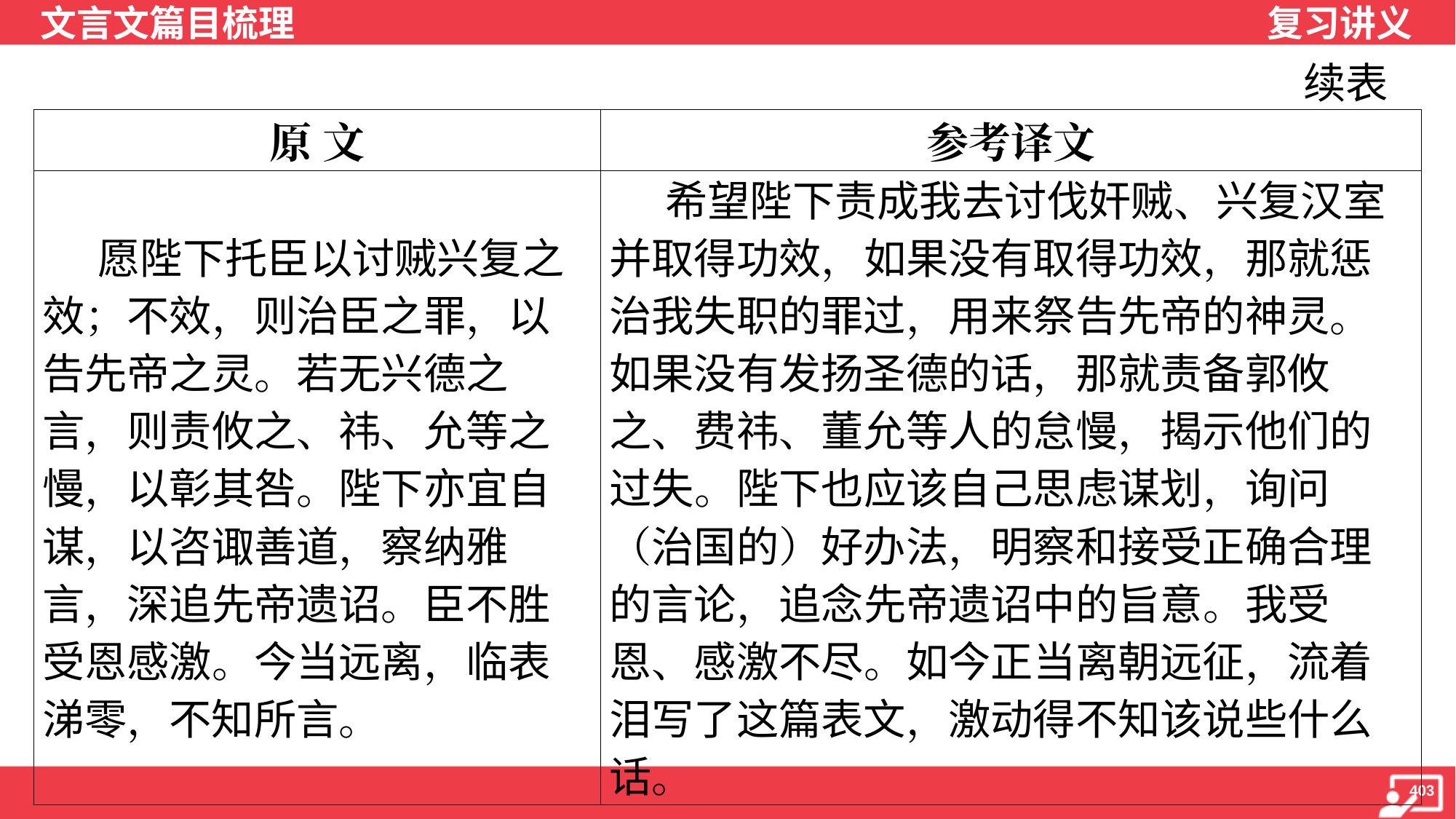

续表
| 原 文 | 参考译文 |
| --- | --- |
| 愿陛下托臣以讨贼兴复之效；不效，则治臣之罪，以告先帝之灵。若无兴德之言，则责攸之、祎、允等之慢，以彰其咎。陛下亦宜自谋，以咨诹善道，察纳雅言，深追先帝遗诏。臣不胜受恩感激。今当远离，临表涕零，不知所言。 | 希望陛下责成我去讨伐奸贼、兴复汉室并取得功效，如果没有取得功效，那就惩治我失职的罪过，用来祭告先帝的神灵。如果没有发扬圣德的话，那就责备郭攸之、费祎、董允等人的怠慢，揭示他们的过失。陛下也应该自己思虑谋划，询问（治国的）好办法，明察和接受正确合理的言论，追念先帝遗诏中的旨意。我受恩、感激不尽。如今正当离朝远征，流着泪写了这篇表文，激动得不知该说些什么话。 |